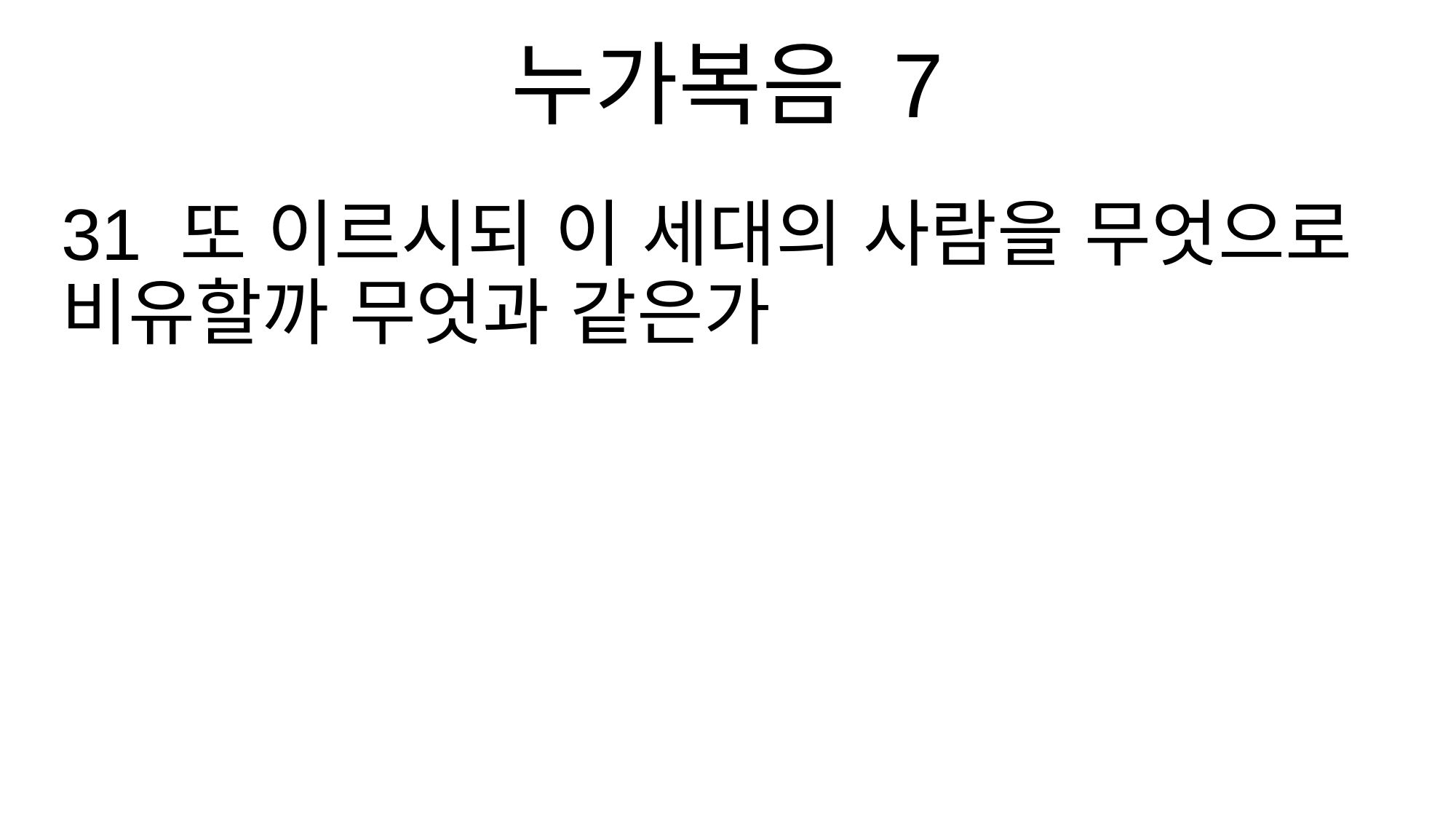

누가복음 7
31 또 이르시되 이 세대의 사람을 무엇으로 비유할까 무엇과 같은가